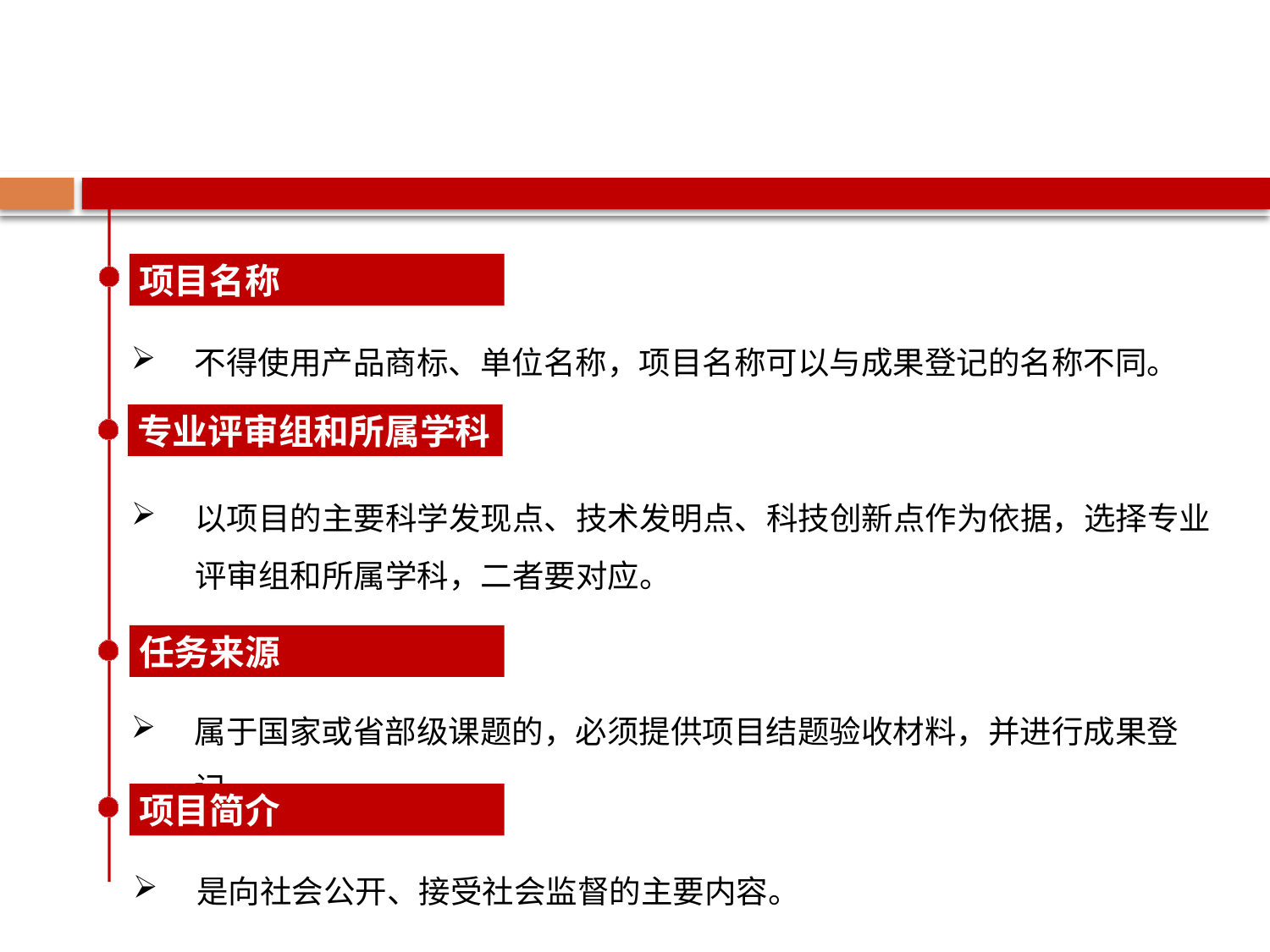

项目名称

不得使用产品商标、单位名称，项目名称可以与成果登记的名称不同。
专业评审组和所属学科

以项目的主要科学发现点、技术发明点、科技创新点作为依据，选择专业评审组和所属学科，二者要对应。
任务来源

属于国家或省部级课题的，必须提供项目结题验收材料，并进行成果登记。
项目简介

是向社会公开、接受社会监督的主要内容。